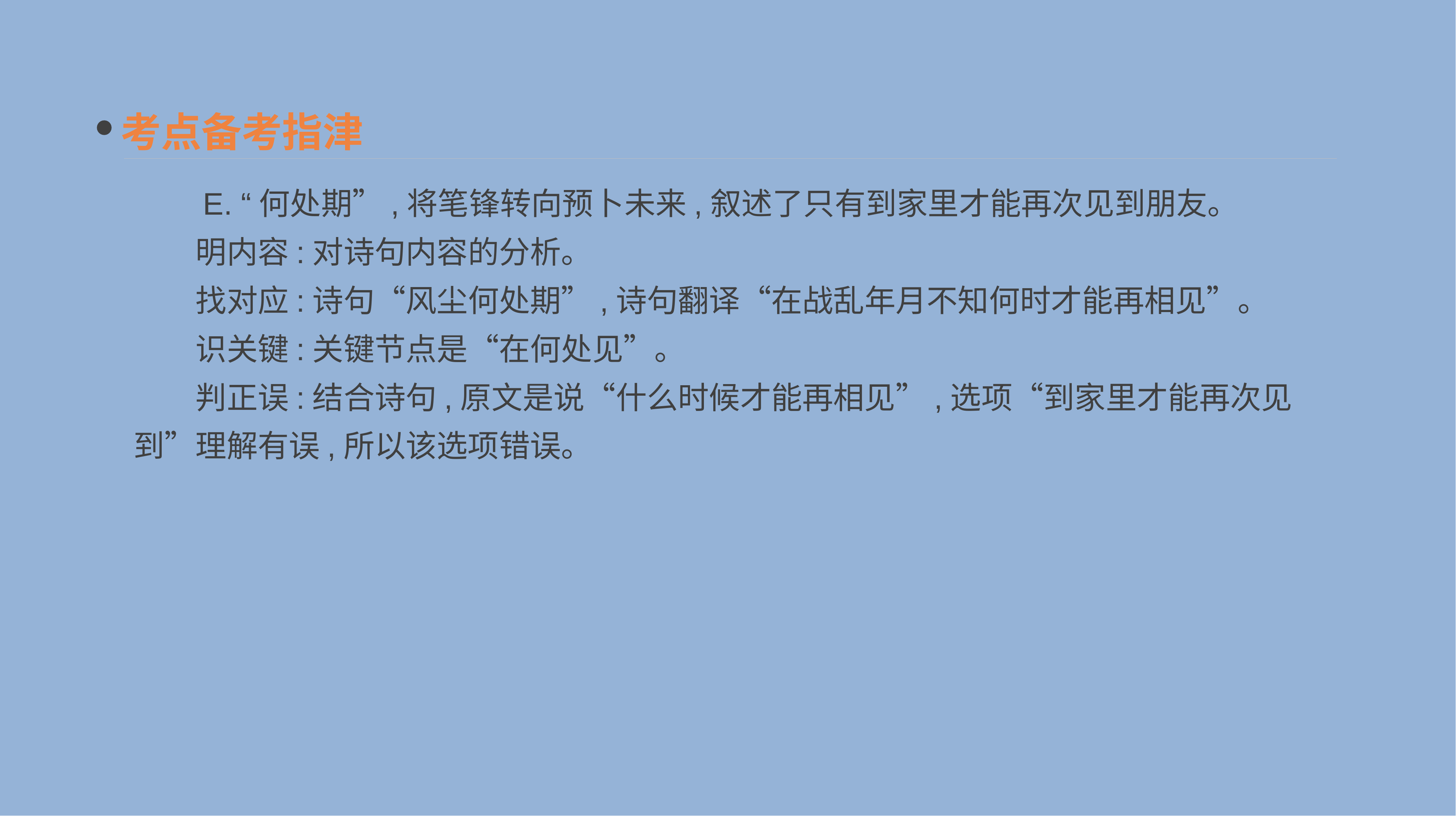

考点备考指津

　　E. “何处期”,将笔锋转向预卜未来,叙述了只有到家里才能再次见到朋友。
　　明内容:对诗句内容的分析。
　　找对应:诗句“风尘何处期”,诗句翻译“在战乱年月不知何时才能再相见”。
　　识关键:关键节点是“在何处见”。
　　判正误:结合诗句,原文是说“什么时候才能再相见”,选项“到家里才能再次见到”理解有误,所以该选项错误。